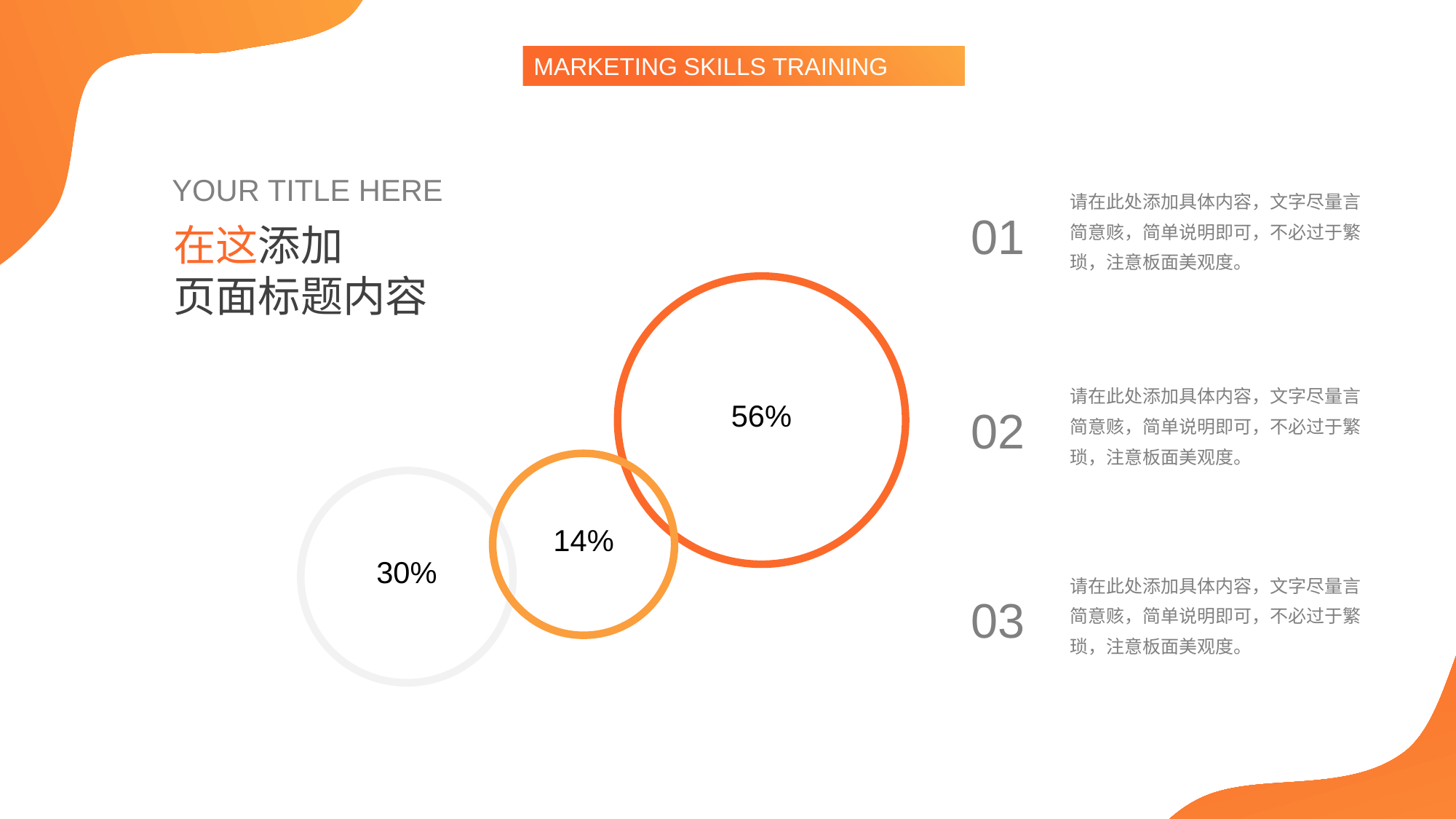

MARKETING SKILLS TRAINING

YOUR TITLE HERE
请在此处添加具体内容，文字尽量言简意赅，简单说明即可，不必过于繁琐，注意板面美观度。
01
在这添加
页面标题内容

56%
请在此处添加具体内容，文字尽量言简意赅，简单说明即可，不必过于繁琐，注意板面美观度。
02

14%

30%
请在此处添加具体内容，文字尽量言简意赅，简单说明即可，不必过于繁琐，注意板面美观度。
03